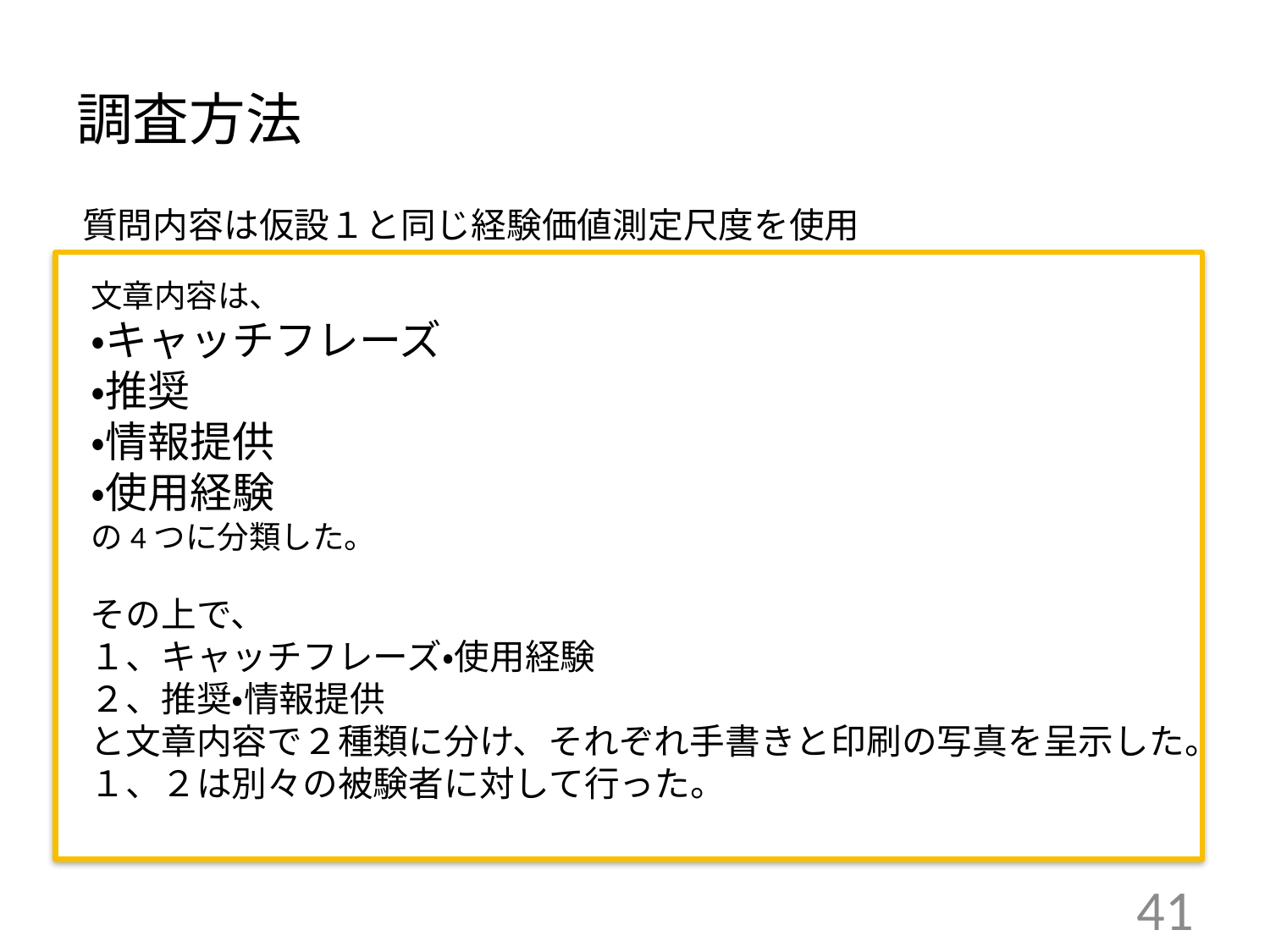

# 調査方法
質問内容は仮設１と同じ経験価値測定尺度を使用

文章内容は、
・キャッチフレーズ
・推奨
・情報提供
・使用経験
の4つに分類した。
その上で、
１、キャッチフレーズ・使用経験
２、推奨・情報提供
と文章内容で２種類に分け、それぞれ手書きと印刷の写真を呈示した。
１、２は別々の被験者に対して行った。
41